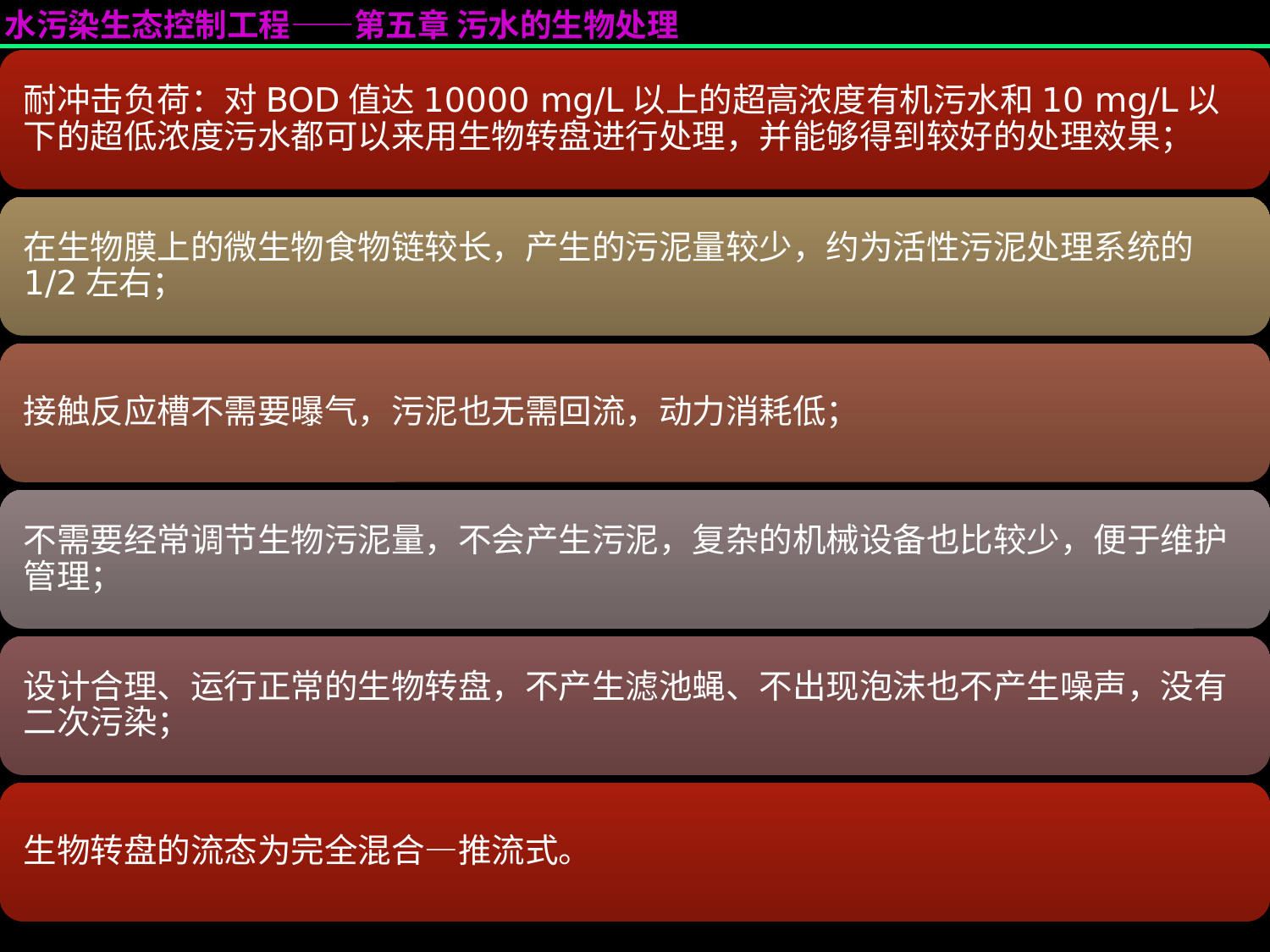

耐冲击负荷：对BOD值达10000 mg/L以上的超高浓度有机污水和10 mg/L以下的超低浓度污水都可以来用生物转盘进行处理，并能够得到较好的处理效果；
在生物膜上的微生物食物链较长，产生的污泥量较少，约为活性污泥处理系统的1/2左右；
接触反应槽不需要曝气，污泥也无需回流，动力消耗低；
不需要经常调节生物污泥量，不会产生污泥，复杂的机械设备也比较少，便于维护管理；
设计合理、运行正常的生物转盘，不产生滤池蝇、不出现泡沫也不产生噪声，没有二次污染；
生物转盘的流态为完全混合—推流式。